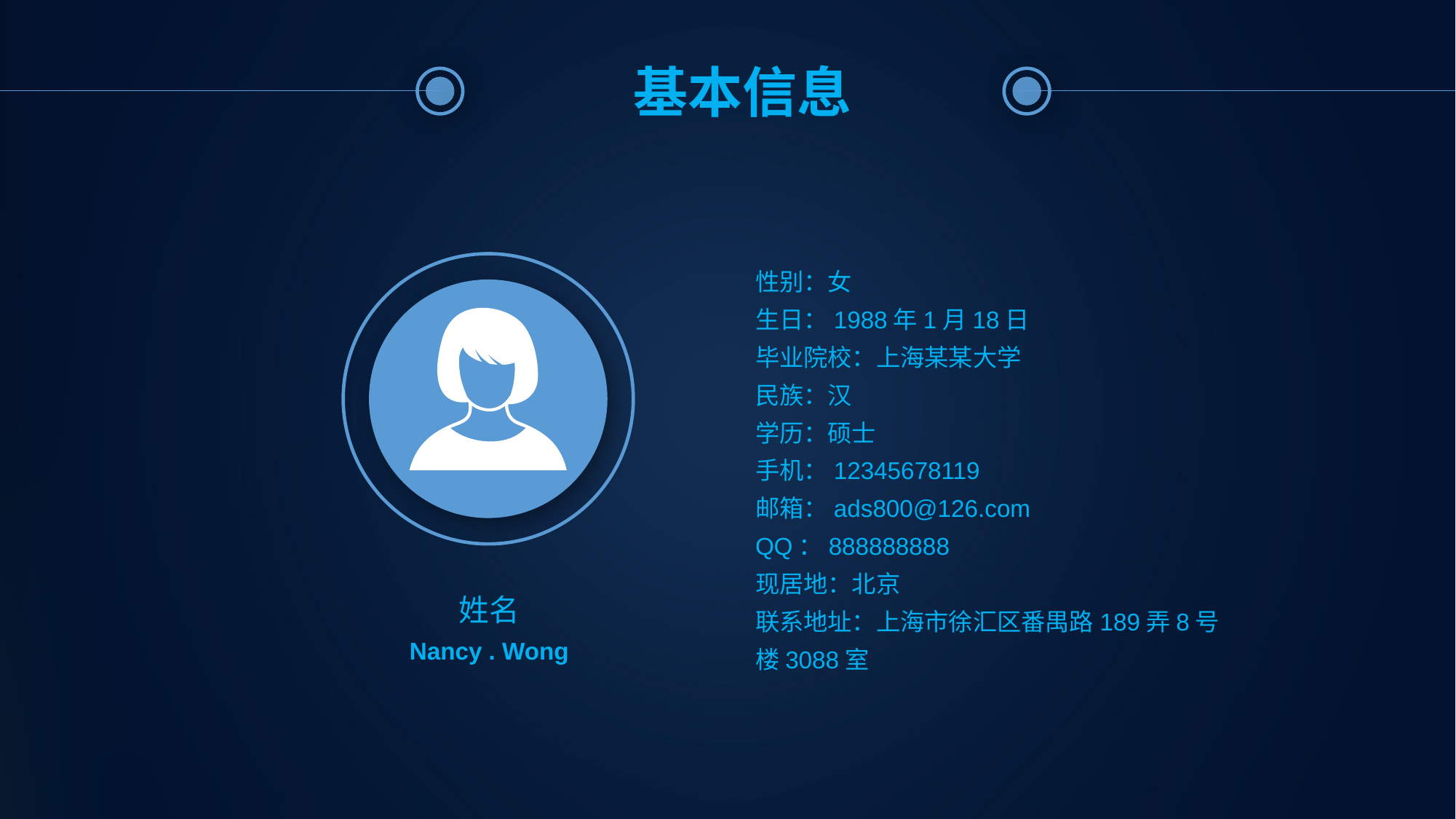

基本信息

性别：女
生日：1988年1月18日
毕业院校：上海某某大学
民族：汉
学历：硕士
手机：12345678119
邮箱：ads800@126.com
QQ：888888888
现居地：北京
联系地址：上海市徐汇区番禺路189弄8号楼3088室

姓名
Nancy . Wong